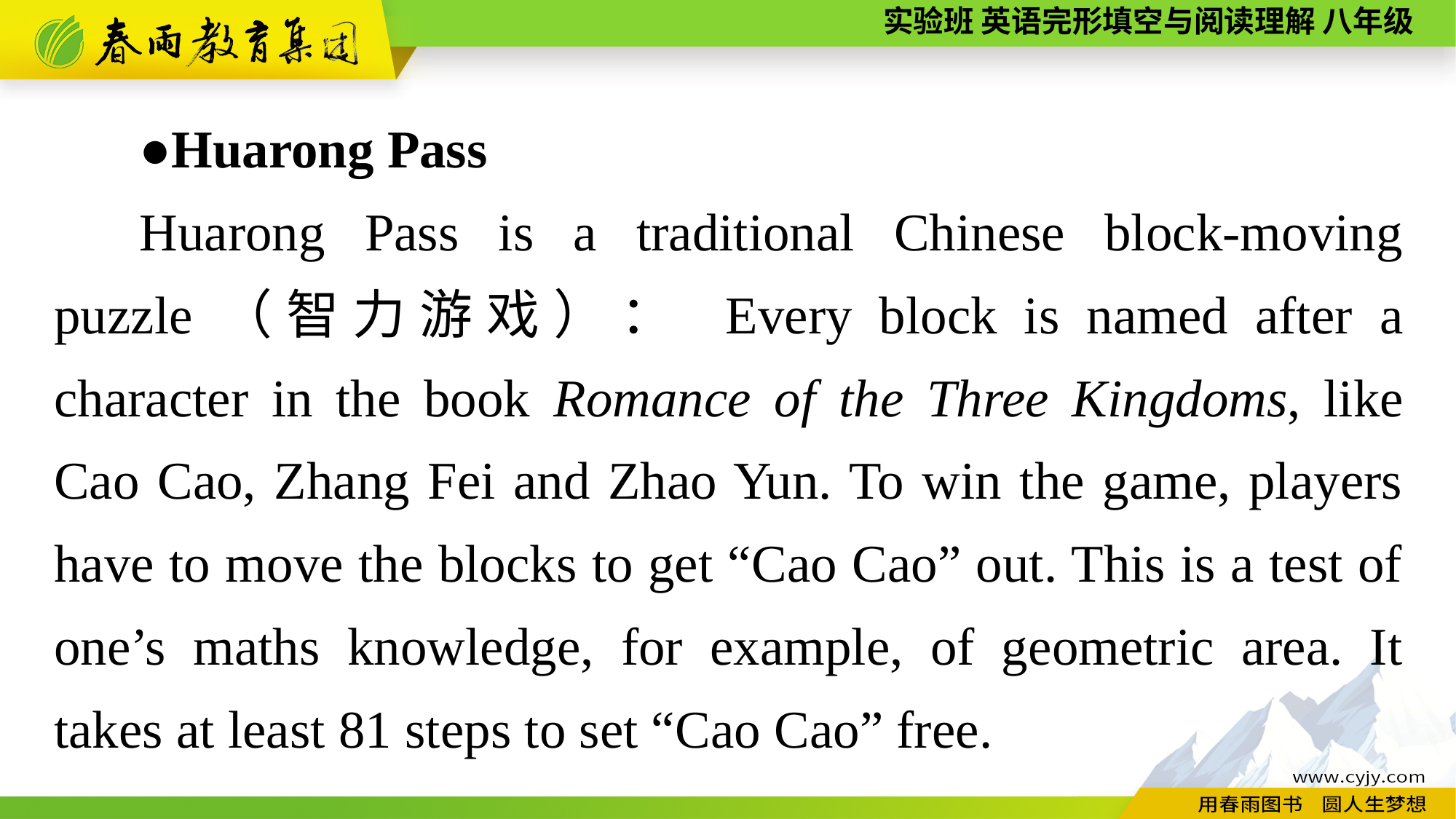

●Huarong Pass
Huarong Pass is a traditional Chinese block-moving puzzle（智力游戏）： Every block is named after a character in the book Romance of the Three Kingdoms, like Cao Cao, Zhang Fei and Zhao Yun. To win the game, players have to move the blocks to get “Cao Cao” out. This is a test of one’s maths knowledge, for example, of geometric area. It takes at least 81 steps to set “Cao Cao” free.